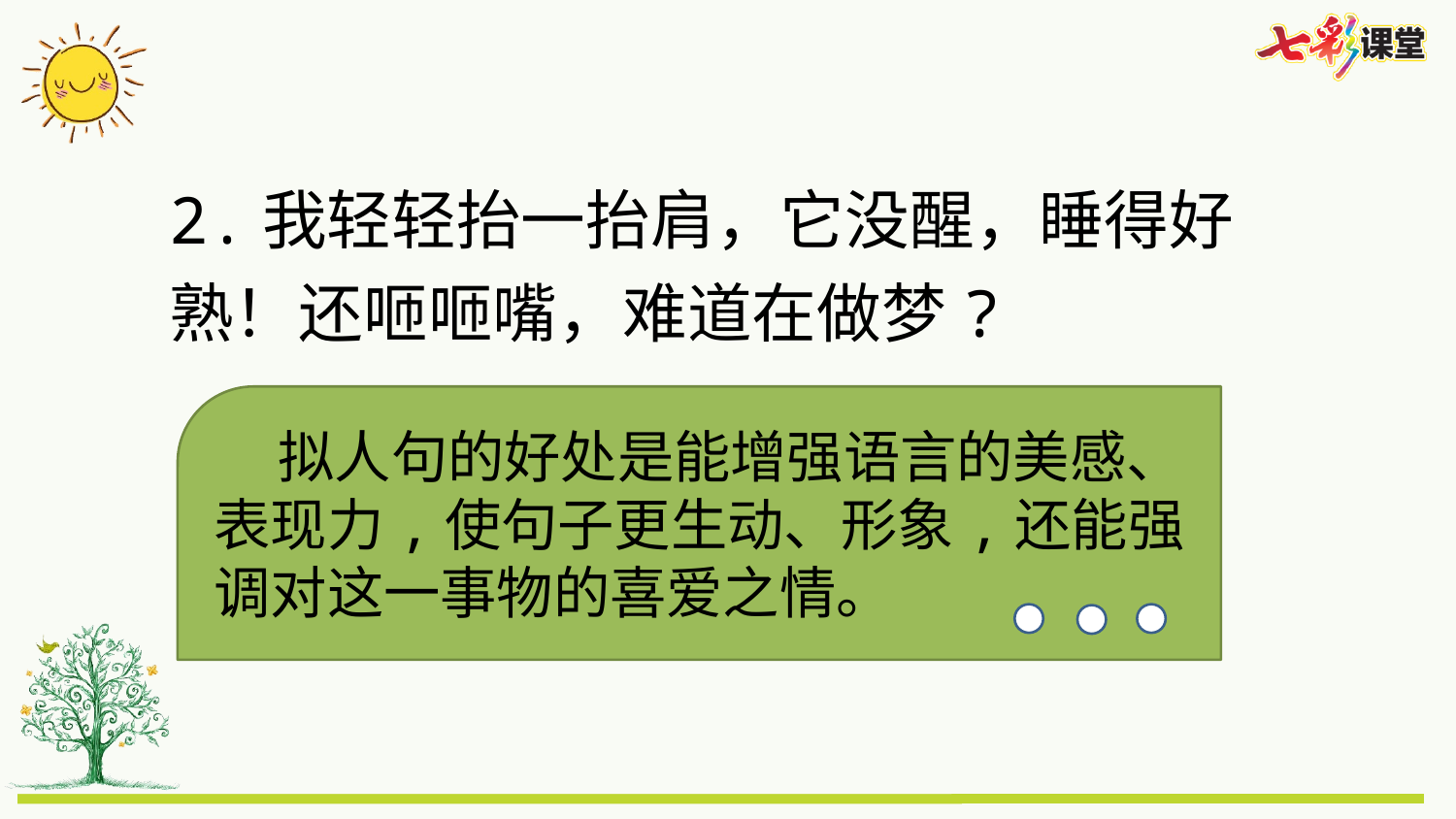

2.我轻轻抬一抬肩，它没醒，睡得好熟！还咂咂嘴，难道在做梦?
    拟人句的好处是能增强语言的美感、表现力,使句子更生动、形象,还能强调对这一事物的喜爱之情。